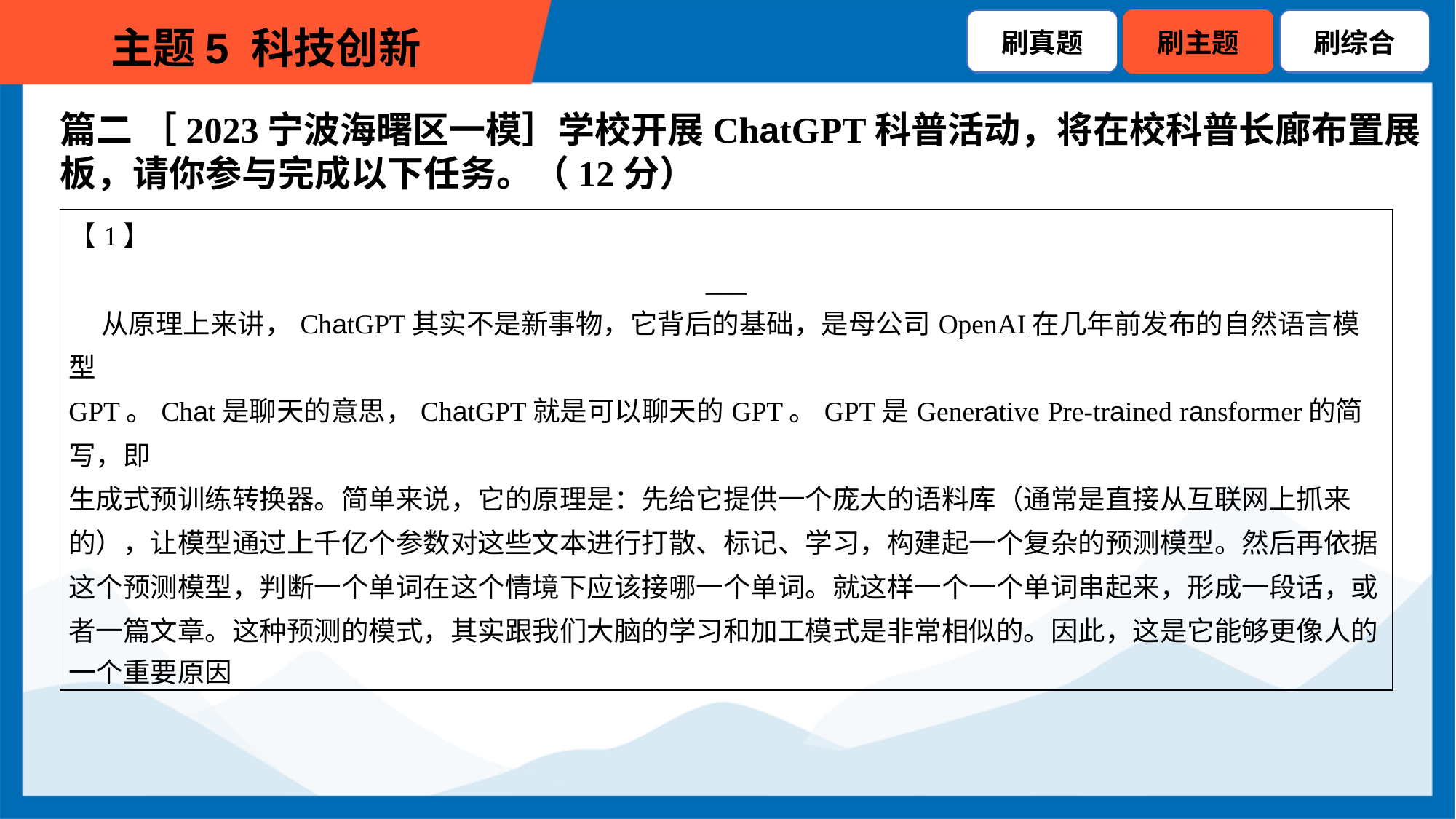

篇二 ［2023宁波海曙区一模］学校开展ChatGPT科普活动，将在校科普长廊布置展
板，请你参与完成以下任务。（12分）
| 【1】 \_\_\_ 从原理上来讲，ChatGPT其实不是新事物，它背后的基础，是母公司OpenAI在几年前发布的自然语言模型 GPT。Chat是聊天的意思，ChatGPT就是可以聊天的GPT。GPT是Generative Pre-trained ransformer的简写，即 生成式预训练转换器。简单来说，它的原理是：先给它提供一个庞大的语料库（通常是直接从互联网上抓来 的），让模型通过上千亿个参数对这些文本进行打散、标记、学习，构建起一个复杂的预测模型。然后再依据 这个预测模型，判断一个单词在这个情境下应该接哪一个单词。就这样一个一个单词串起来，形成一段话，或 者一篇文章。这种预测的模式，其实跟我们大脑的学习和加工模式是非常相似的。因此，这是它能够更像人的 一个重要原因 |
| --- |